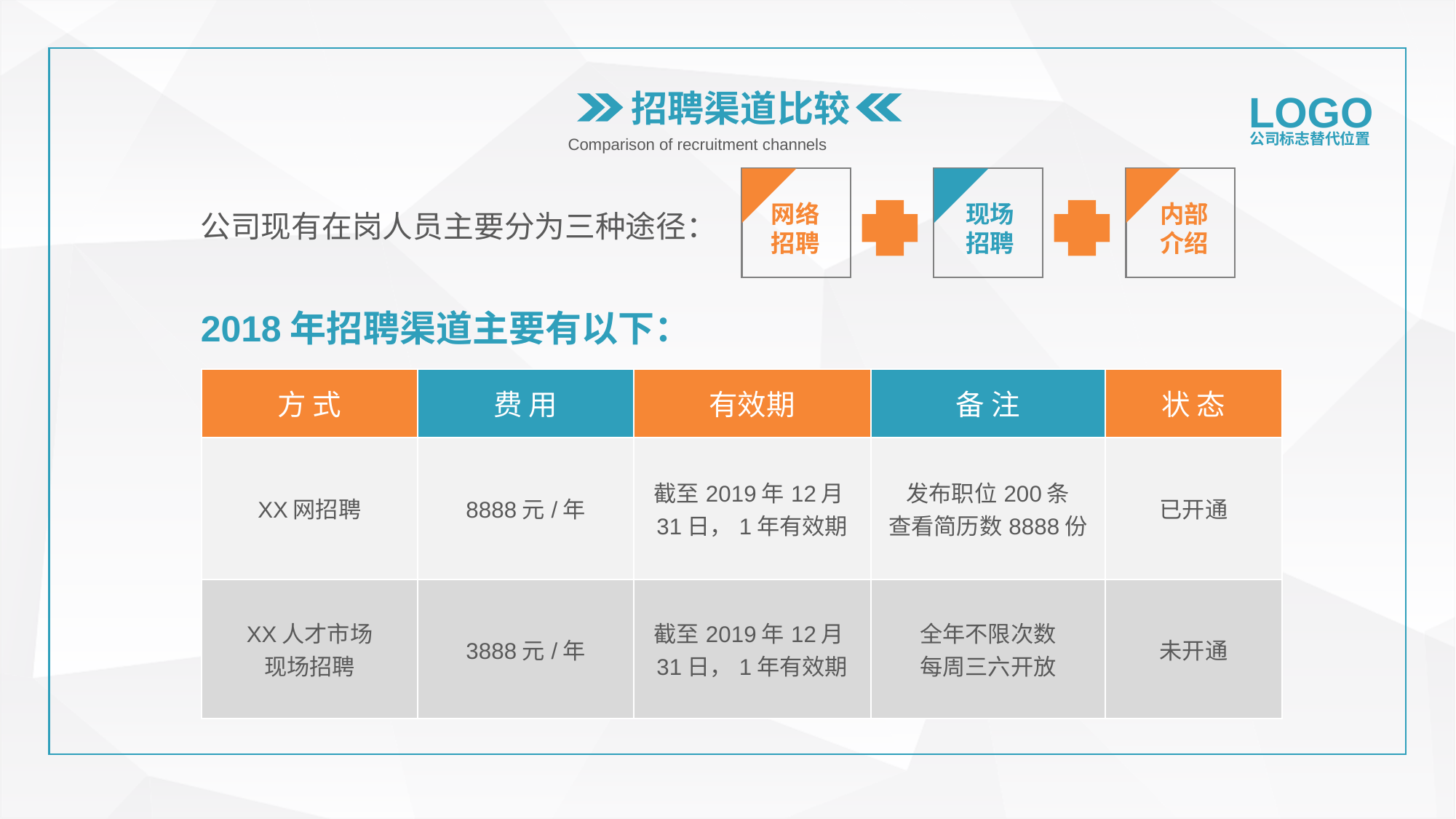

招聘渠道比较
LOGO
公司标志替代位置

Comparison of recruitment channels

网络招聘

现场招聘

内部介绍

公司现有在岗人员主要分为三种途径：
2018年招聘渠道主要有以下：
| 方 式 | 费 用 | 有效期 | 备 注 | 状 态 |
| --- | --- | --- | --- | --- |
| XX网招聘 | 8888元/年 | 截至2019年12月31日，1年有效期 | 发布职位200条 查看简历数8888份 | 已开通 |
| XX人才市场 现场招聘 | 3888元/年 | 截至2019年12月31日，1年有效期 | 全年不限次数 每周三六开放 | 未开通 |